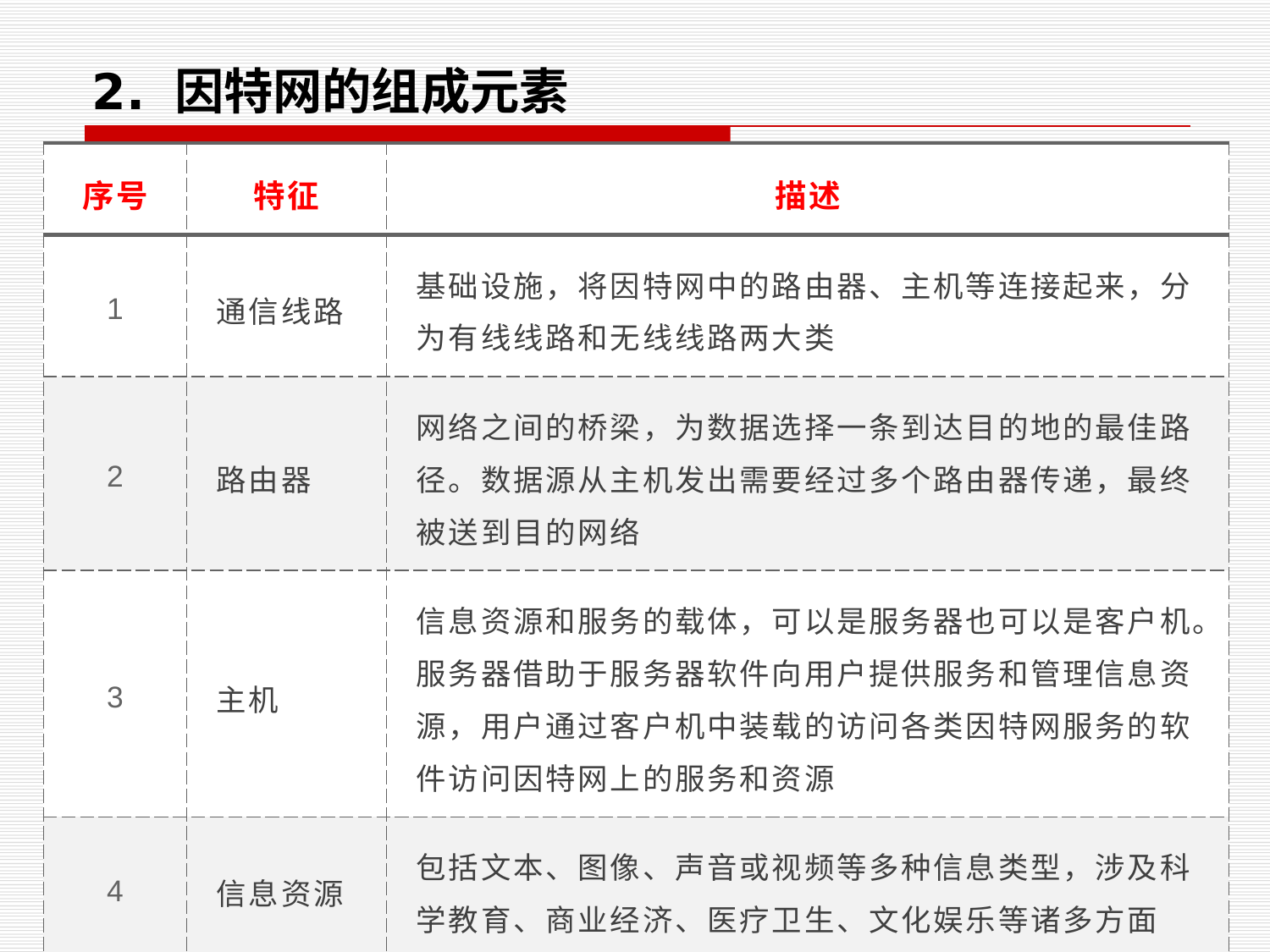

2. 因特网的组成元素
| 序号 | 特征 | 描述 |
| --- | --- | --- |
| 1 | 通信线路 | 基础设施，将因特网中的路由器、主机等连接起来，分为有线线路和无线线路两大类 |
| 2 | 路由器 | 网络之间的桥梁，为数据选择一条到达目的地的最佳路径。数据源从主机发出需要经过多个路由器传递，最终被送到目的网络 |
| 3 | 主机 | 信息资源和服务的载体，可以是服务器也可以是客户机。服务器借助于服务器软件向用户提供服务和管理信息资源，用户通过客户机中装载的访问各类因特网服务的软件访问因特网上的服务和资源 |
| 4 | 信息资源 | 包括文本、图像、声音或视频等多种信息类型，涉及科学教育、商业经济、医疗卫生、文化娱乐等诸多方面 |
7